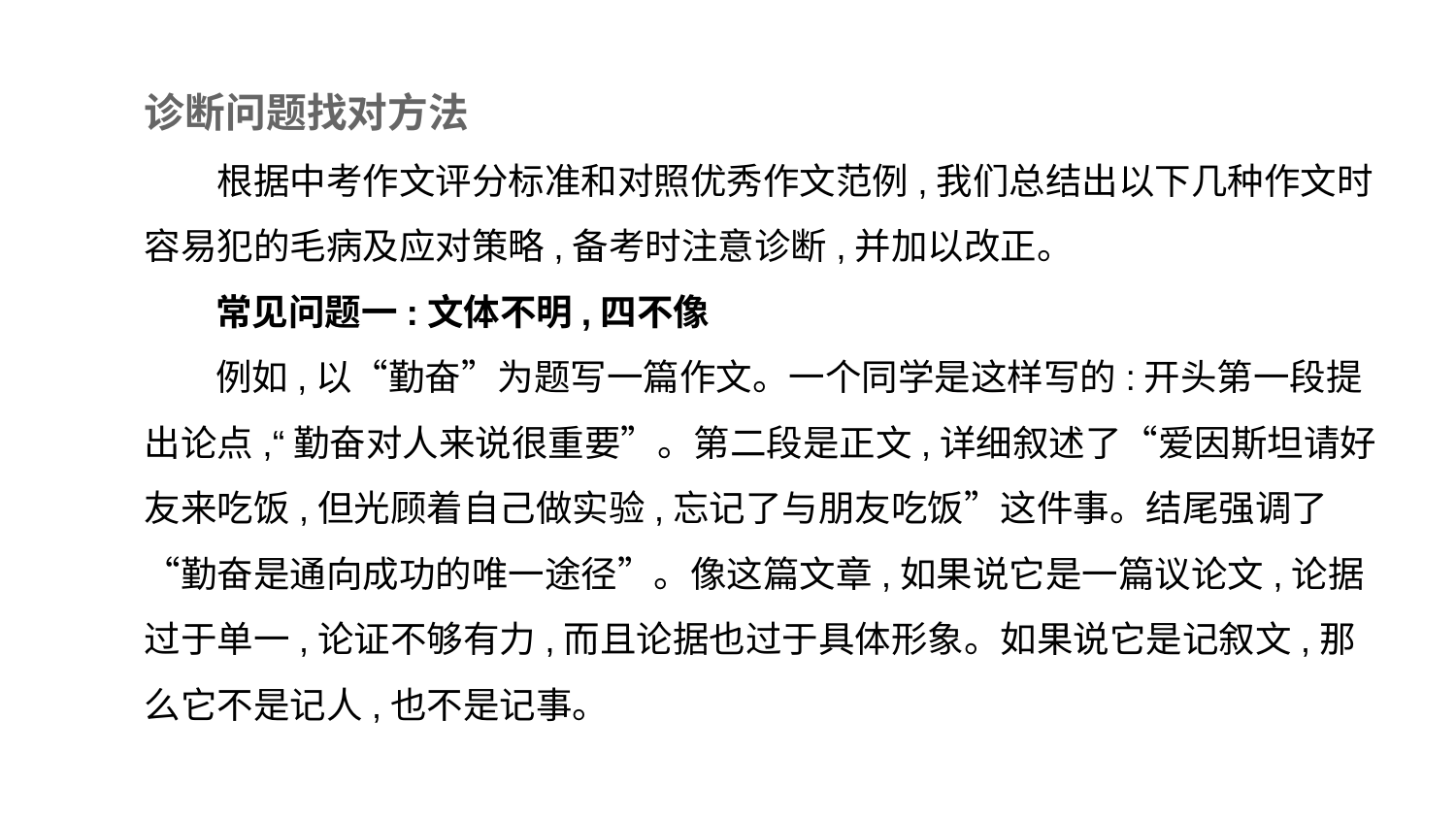

诊断问题找对方法
　　根据中考作文评分标准和对照优秀作文范例,我们总结出以下几种作文时容易犯的毛病及应对策略,备考时注意诊断,并加以改正。
常见问题一:文体不明,四不像
例如,以“勤奋”为题写一篇作文。一个同学是这样写的:开头第一段提出论点,“勤奋对人来说很重要”。第二段是正文,详细叙述了“爱因斯坦请好友来吃饭,但光顾着自己做实验,忘记了与朋友吃饭”这件事。结尾强调了“勤奋是通向成功的唯一途径”。像这篇文章,如果说它是一篇议论文,论据过于单一,论证不够有力,而且论据也过于具体形象。如果说它是记叙文,那么它不是记人,也不是记事。